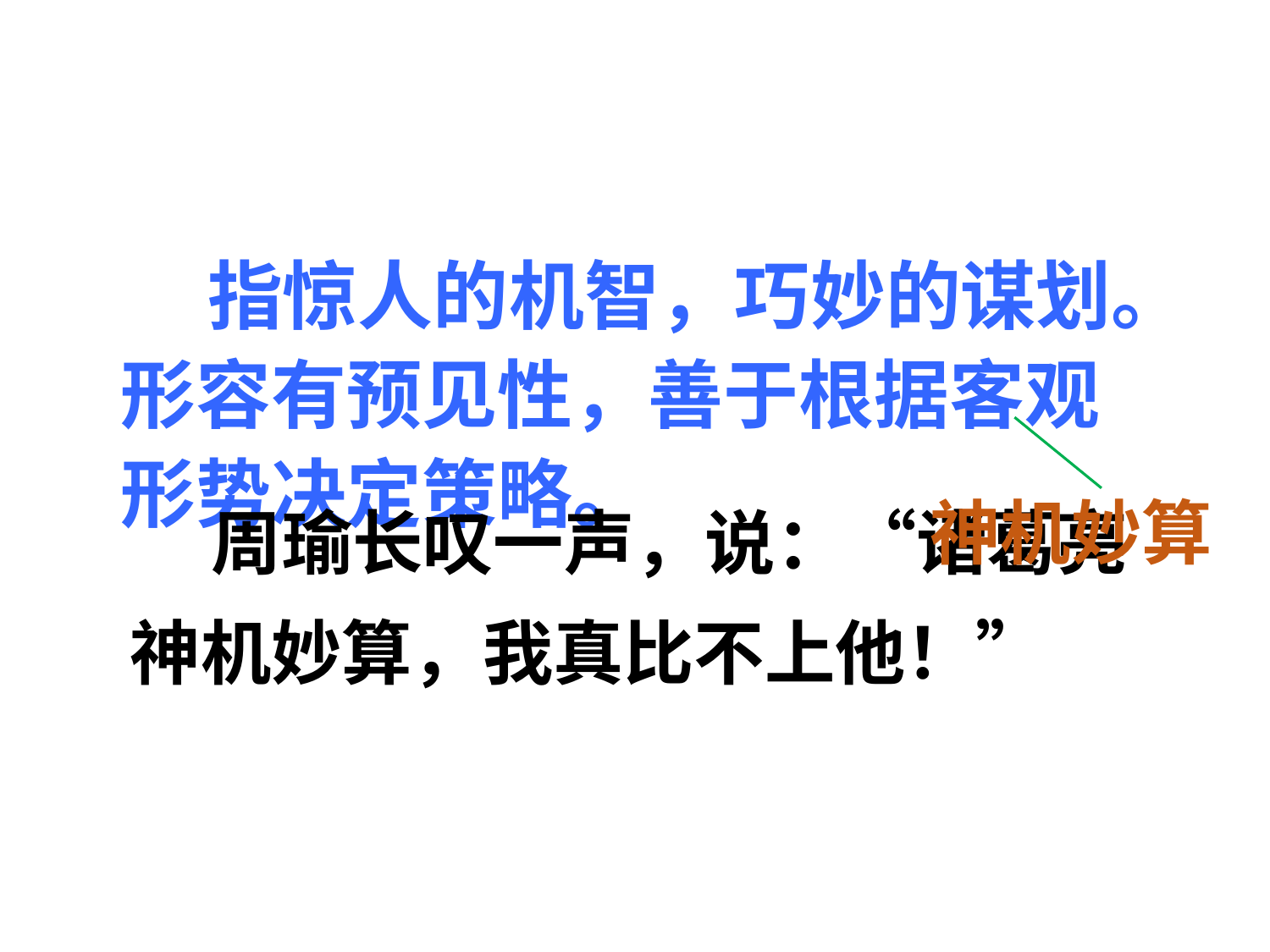

指惊人的机智，巧妙的谋划。形容有预见性，善于根据客观形势决定策略。
    周瑜长叹一声，说：“诸葛亮神机妙算，我真比不上他！”
神机妙算